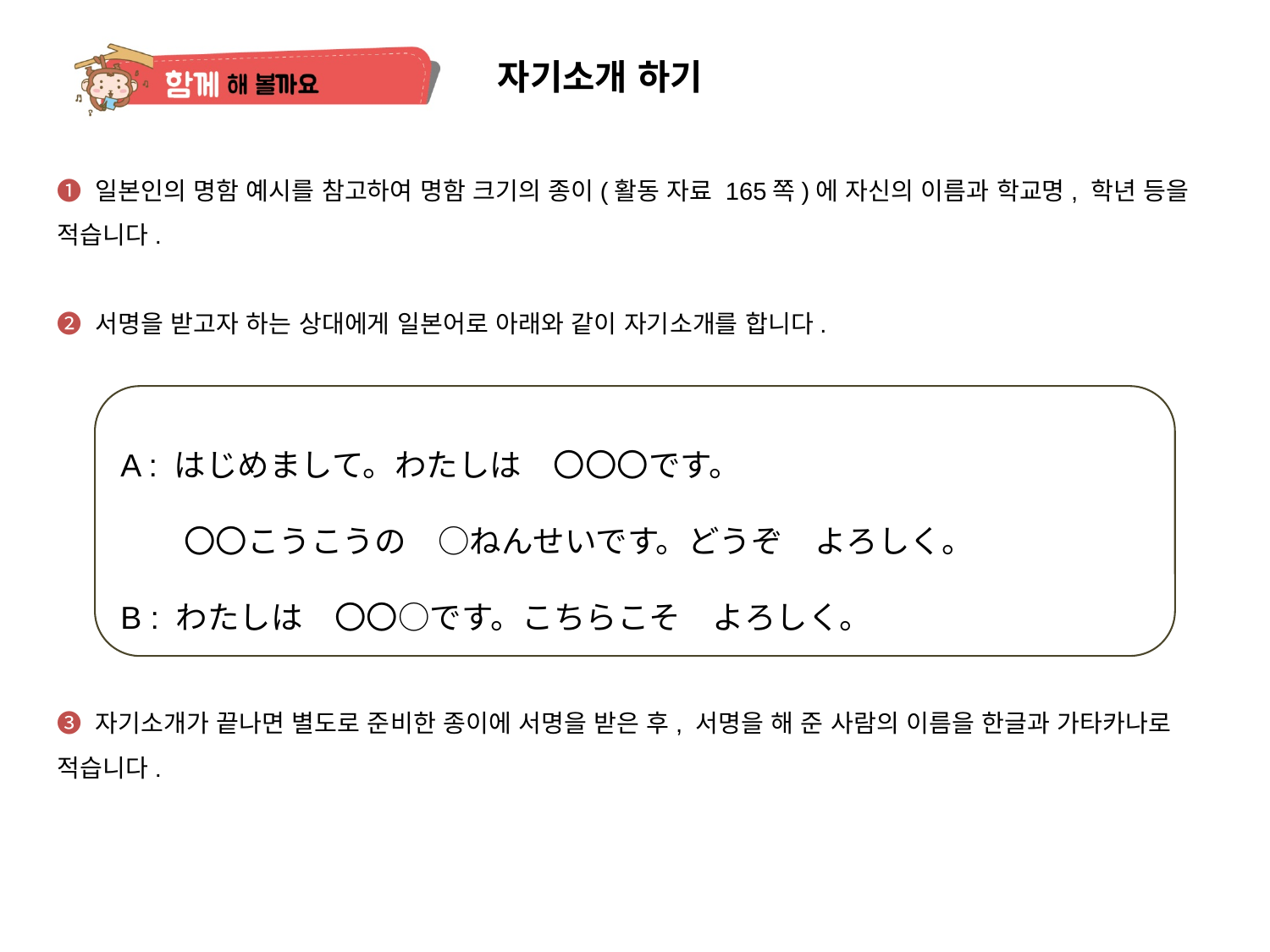

자기소개 하기
➊ 일본인의 명함 예시를 참고하여 명함 크기의 종이(활동 자료 165쪽)에 자신의 이름과 학교명, 학년 등을 적습니다.

➋ 서명을 받고자 하는 상대에게 일본어로 아래와 같이 자기소개를 합니다.

➌ 자기소개가 끝나면 별도로 준비한 종이에 서명을 받은 후, 서명을 해 준 사람의 이름을 한글과 가타카나로 적습니다.
A : はじめまして。わたしは　〇〇〇です。
　　〇〇こうこうの　○ねんせいです。どうぞ　よろしく。
B : わたしは　〇〇○です。こちらこそ　よろしく。